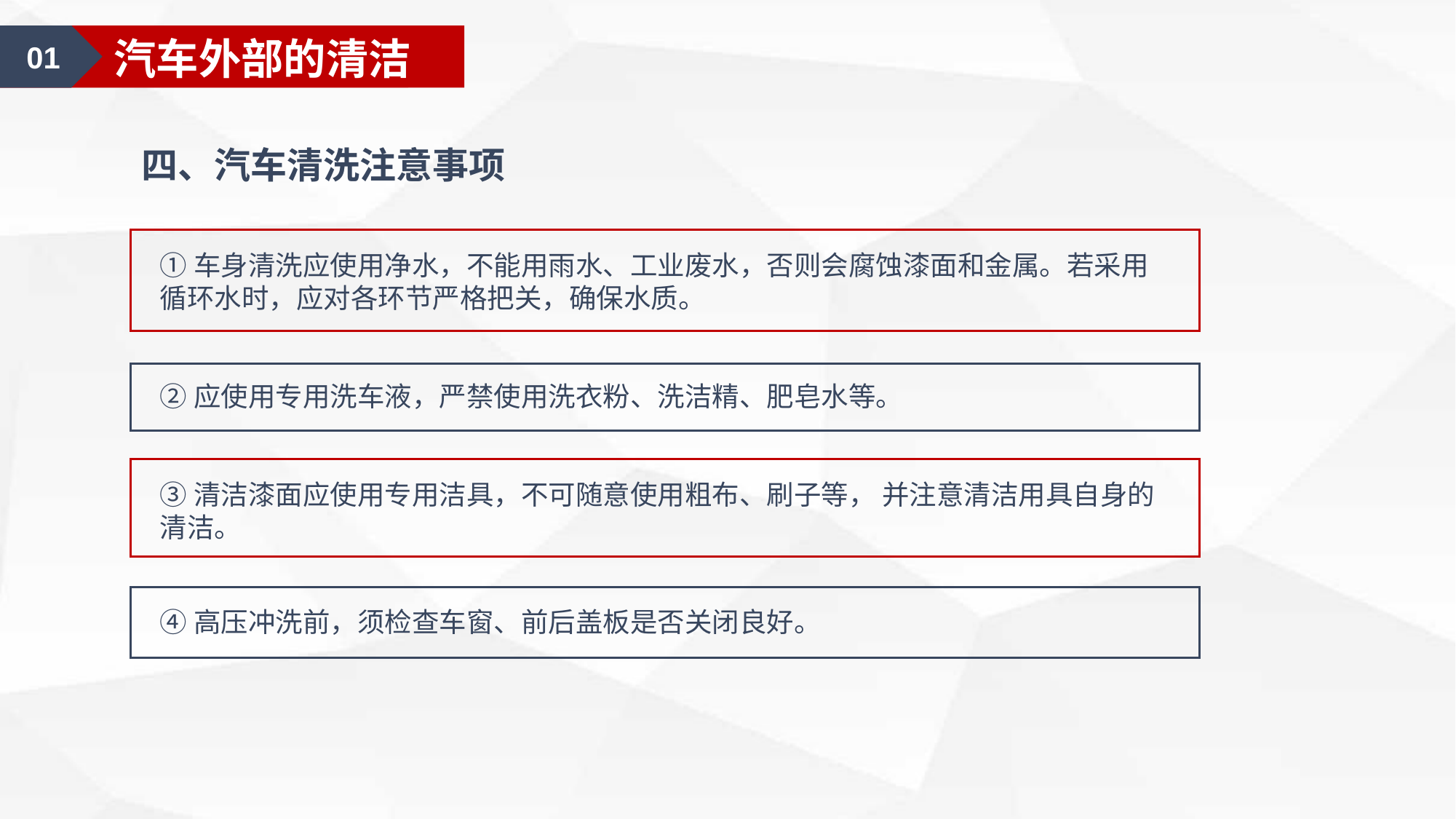

01
汽车美容认知

01
汽车外部的清洁
四、汽车清洗注意事项

①车身清洗应使用净水，不能用雨水、工业废水，否则会腐蚀漆面和金属。若采用循环水时，应对各环节严格把关，确保水质。

②应使用专用洗车液，严禁使用洗衣粉、洗洁精、肥皂水等。

③清洁漆面应使用专用洁具，不可随意使用粗布、刷子等， 并注意清洁用具自身的清洁。

④高压冲洗前，须检查车窗、前后盖板是否关闭良好。